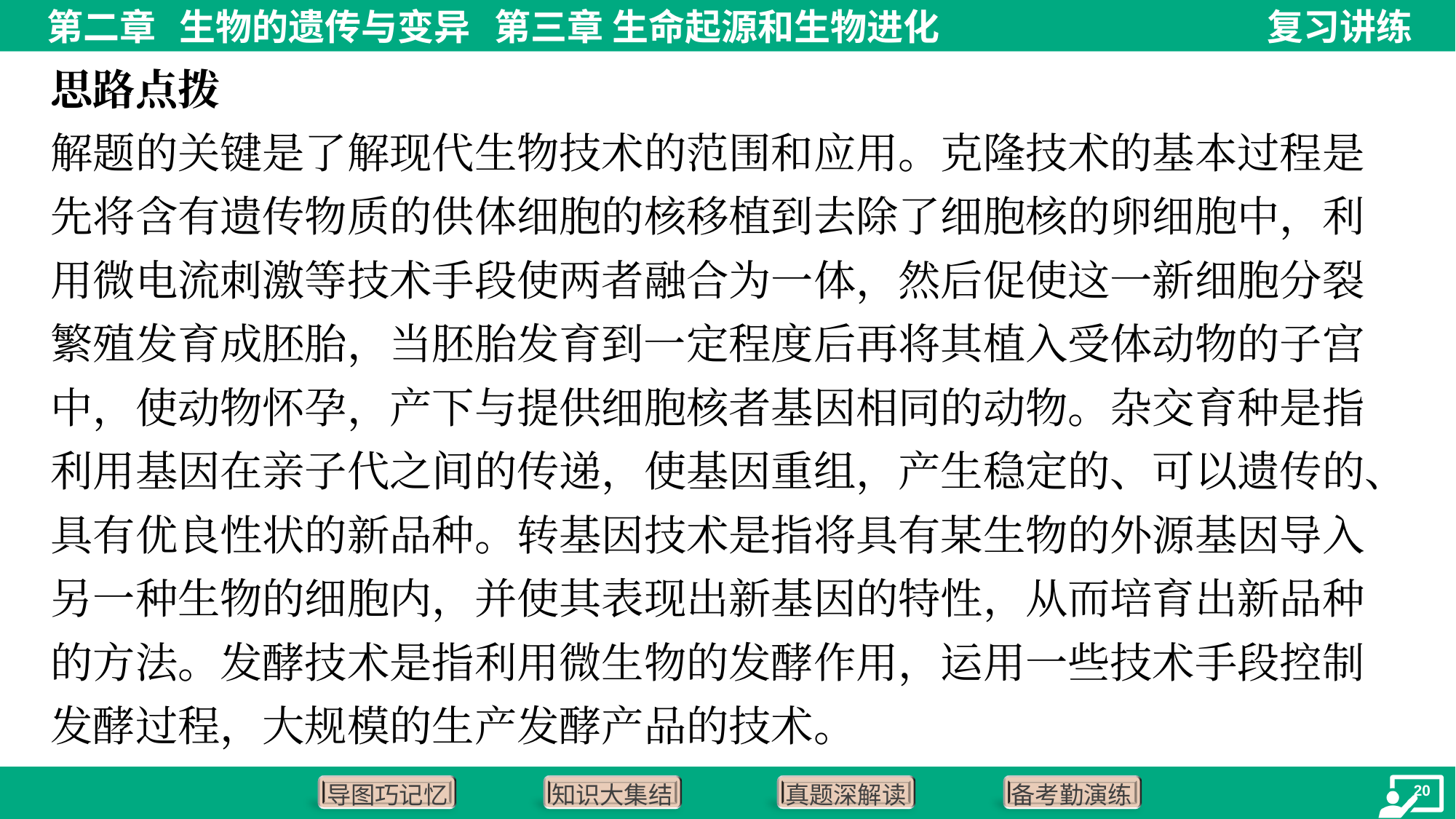

思路点拨
解题的关键是了解现代生物技术的范围和应用。克隆技术的基本过程是
先将含有遗传物质的供体细胞的核移植到去除了细胞核的卵细胞中，利
用微电流刺激等技术手段使两者融合为一体，然后促使这一新细胞分裂
繁殖发育成胚胎，当胚胎发育到一定程度后再将其植入受体动物的子宫
中，使动物怀孕，产下与提供细胞核者基因相同的动物。杂交育种是指
利用基因在亲子代之间的传递，使基因重组，产生稳定的、可以遗传的、
具有优良性状的新品种。转基因技术是指将具有某生物的外源基因导入
另一种生物的细胞内，并使其表现出新基因的特性，从而培育出新品种
的方法。发酵技术是指利用微生物的发酵作用，运用一些技术手段控制
发酵过程，大规模的生产发酵产品的技术。